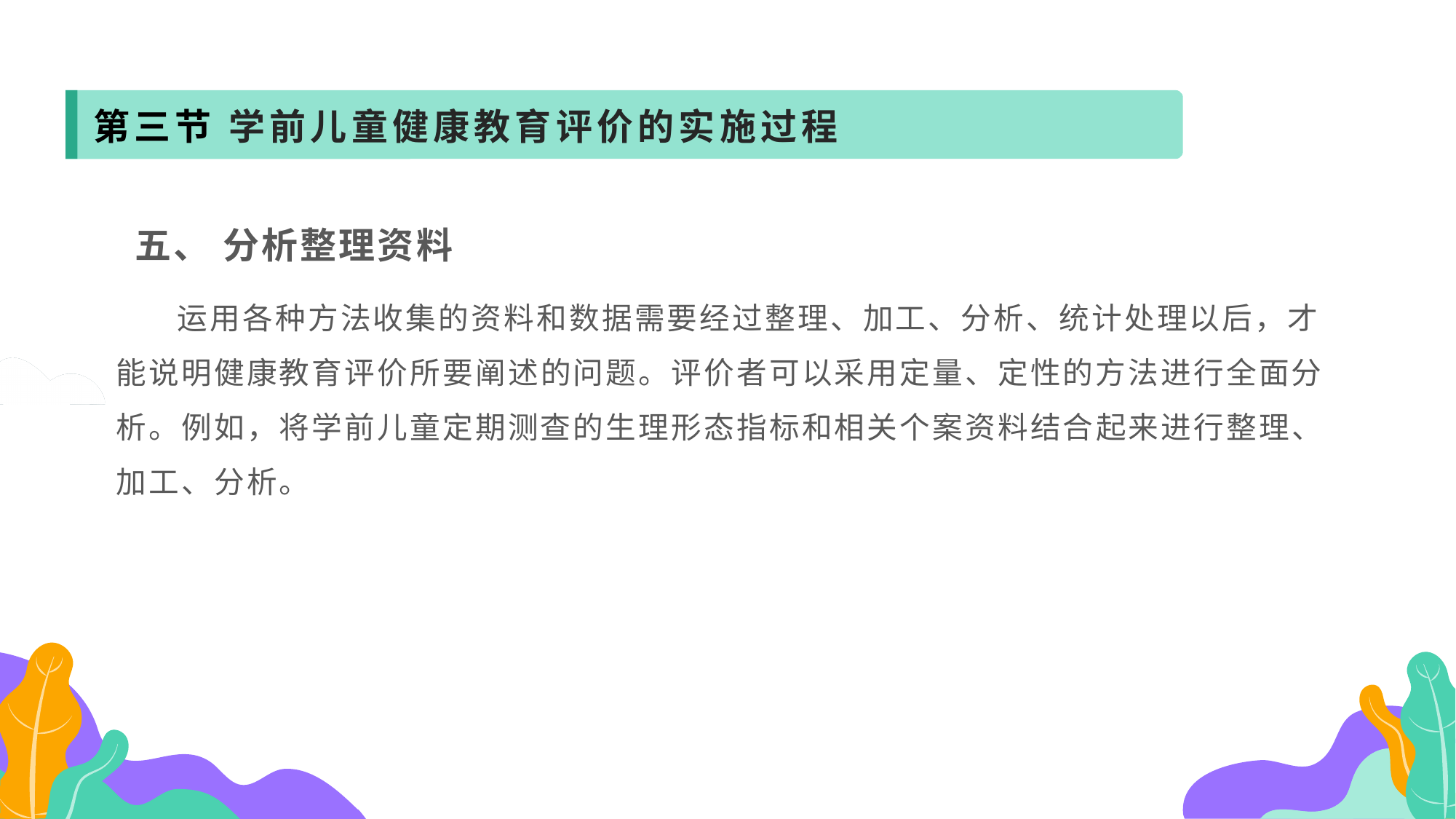

第三节 学前儿童健康教育评价的实施过程
 五、 分析整理资料
      运用各种方法收集的资料和数据需要经过整理、加工、分析、统计处理以后，才能说明健康教育评价所要阐述的问题。评价者可以采用定量、定性的方法进行全面分析。例如，将学前儿童定期测查的生理形态指标和相关个案资料结合起来进行整理、加工、分析。